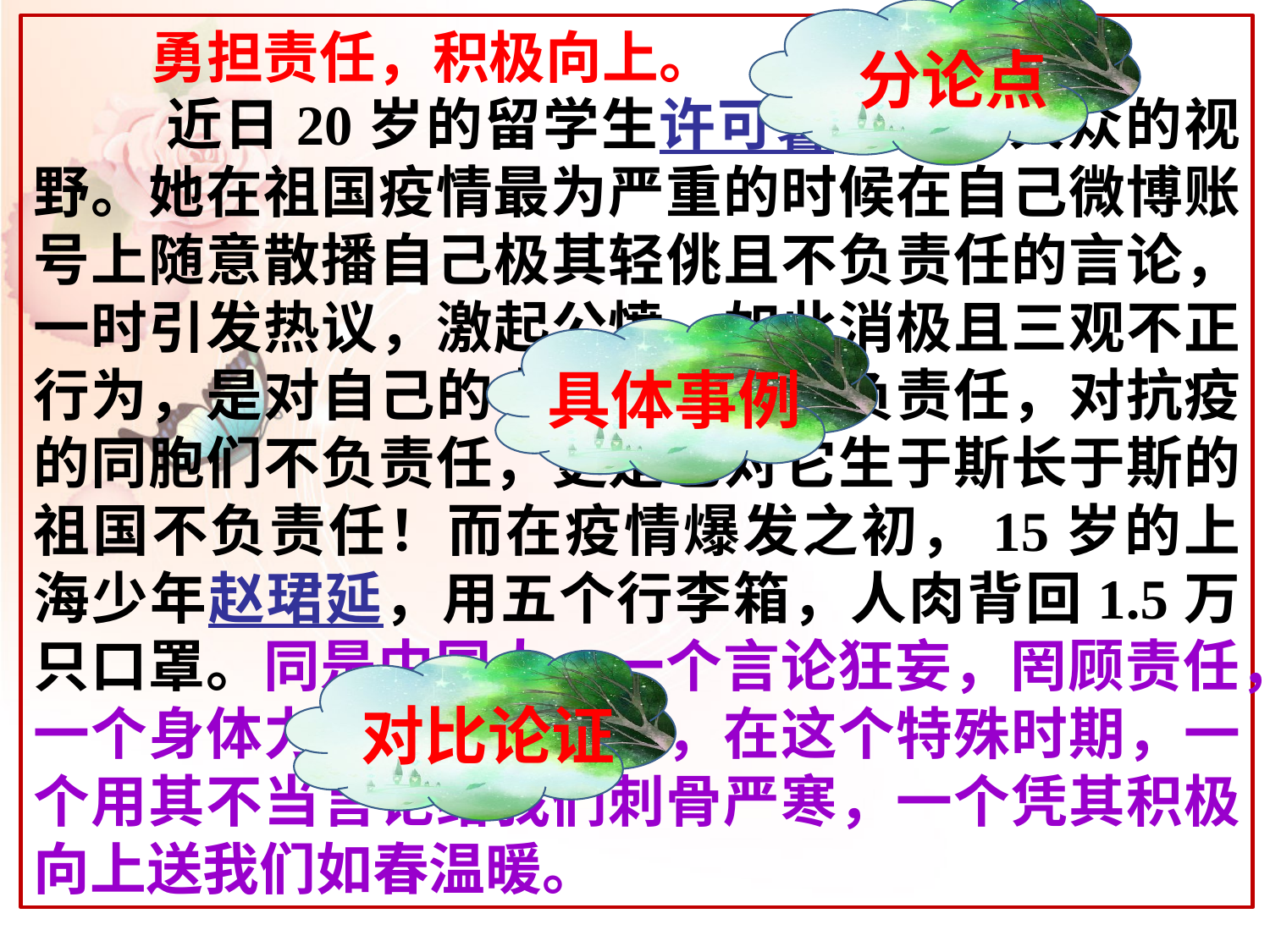

分论点
        勇担责任，积极向上。
        近日20岁的留学生许可馨走进了大众的视野。她在祖国疫情最为严重的时候在自己微博账号上随意散播自己极其轻佻且不负责任的言论，一时引发热议，激起公愤。如此消极且三观不正行为，是对自己的中国人身份不负责任，对抗疫的同胞们不负责任，更是也对它生于斯长于斯的祖国不负责任！而在疫情爆发之初，15岁的上海少年赵珺延，用五个行李箱，人肉背回1.5万只口罩。同是中国人，一个言论狂妄，罔顾责任，一个身体力行，践行使命，在这个特殊时期，一个用其不当言论给我们刺骨严寒，一个凭其积极向上送我们如春温暖。

具体事例

对比论证